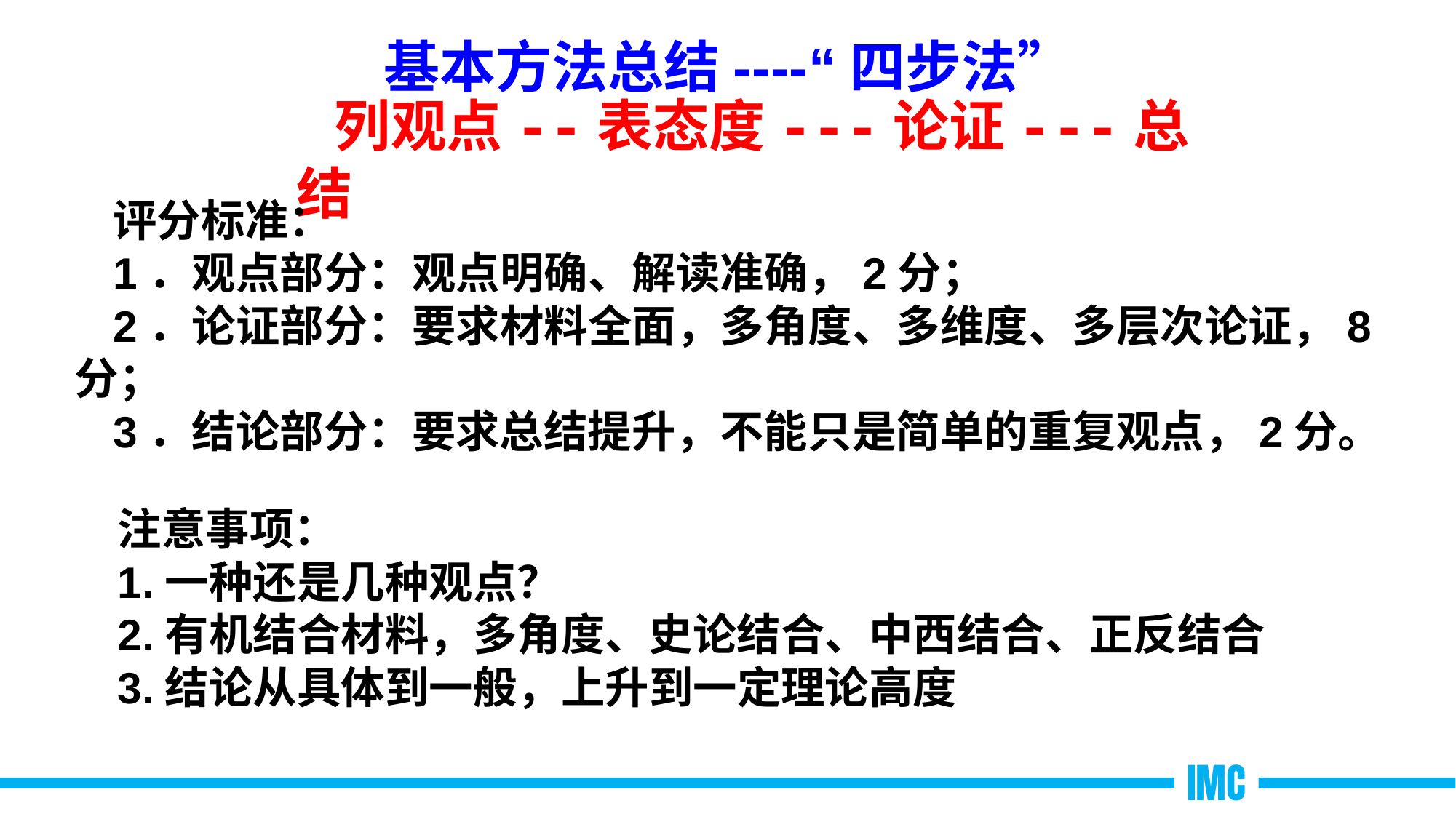

列观点--表态度---论证---总结
基本方法总结----“四步法”
评分标准：
1．观点部分：观点明确、解读准确，2分；
2．论证部分：要求材料全面，多角度、多维度、多层次论证，8分；
3．结论部分：要求总结提升，不能只是简单的重复观点，2分。
注意事项：
1.一种还是几种观点？
2.有机结合材料，多角度、史论结合、中西结合、正反结合
3.结论从具体到一般，上升到一定理论高度